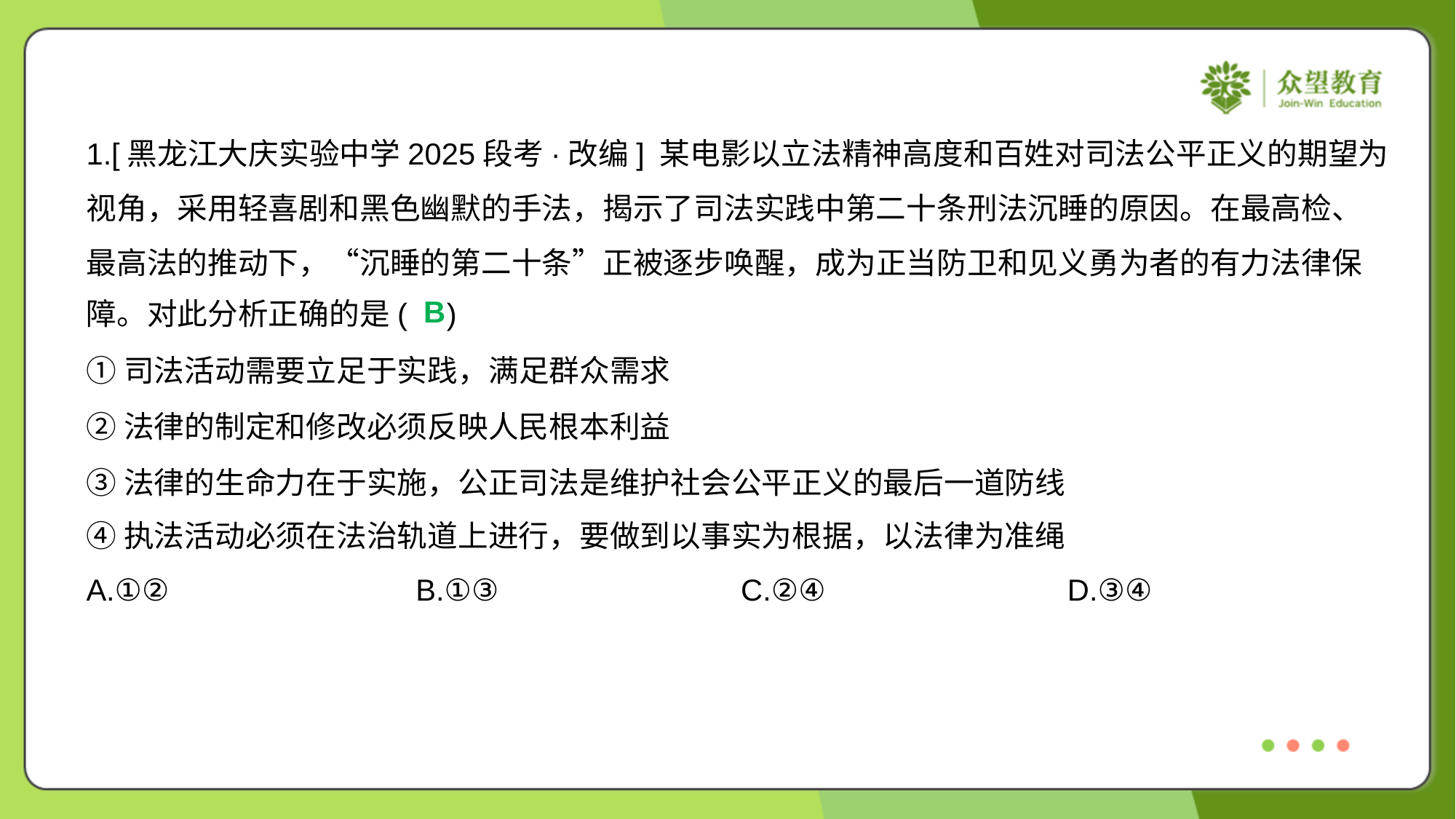

1.[黑龙江大庆实验中学2025段考·改编] 某电影以立法精神高度和百姓对司法公平正义的期望为
视角，采用轻喜剧和黑色幽默的手法，揭示了司法实践中第二十条刑法沉睡的原因。在最高检、
最高法的推动下，“沉睡的第二十条”正被逐步唤醒，成为正当防卫和见义勇为者的有力法律保
障。对此分析正确的是(     )
B
①司法活动需要立足于实践，满足群众需求
②法律的制定和修改必须反映人民根本利益
③法律的生命力在于实施，公正司法是维护社会公平正义的最后一道防线
④执法活动必须在法治轨道上进行，要做到以事实为根据，以法律为准绳
A.①②	B.①③	C.②④	D.③④